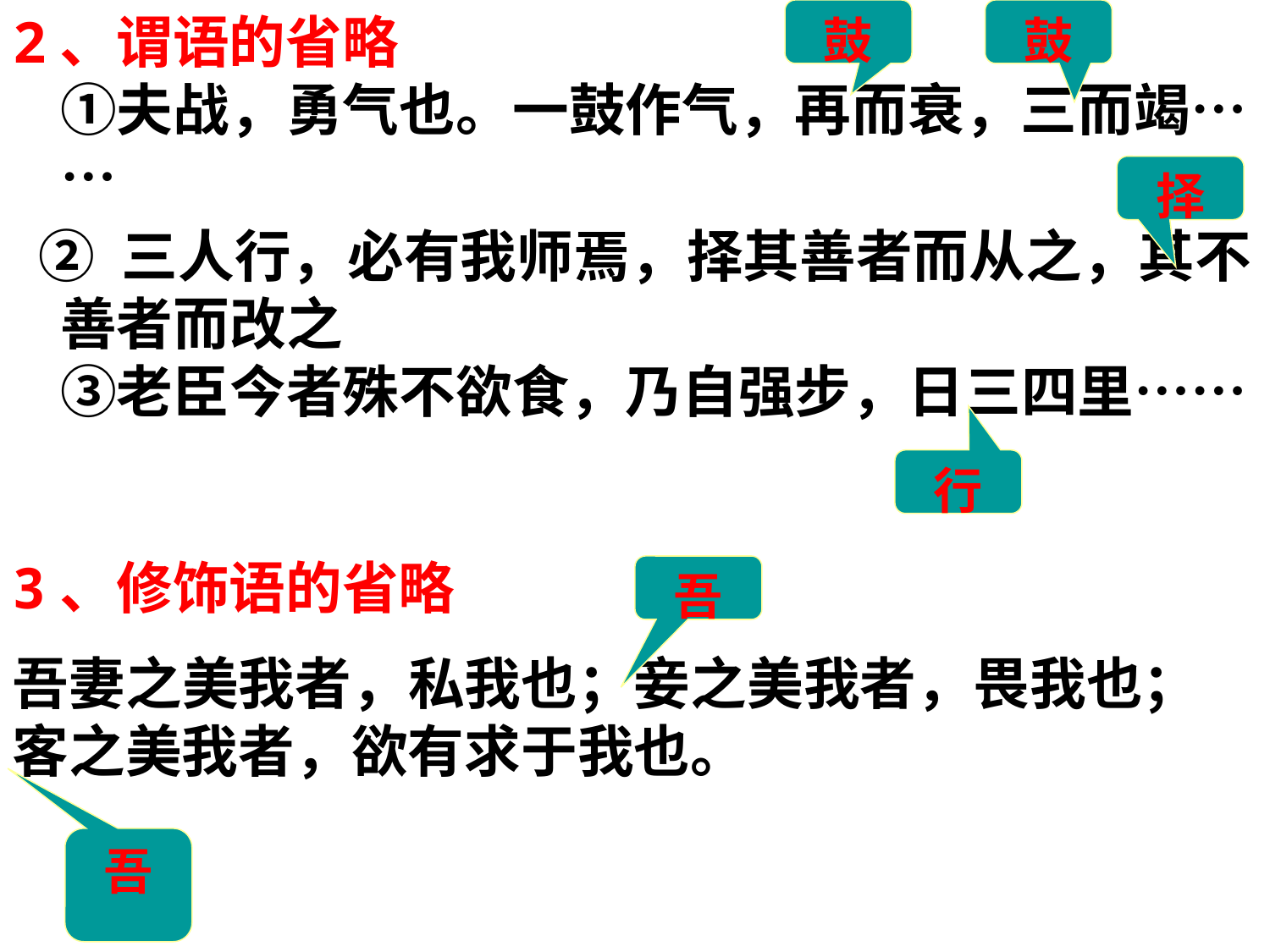

2、谓语的省略
①夫战，勇气也。一鼓作气，再而衰，三而竭……
  ② 三人行，必有我师焉，择其善者而从之，其不善者而改之
③老臣今者殊不欲食，乃自强步，日三四里……
鼓
鼓
择
行
3、修饰语的省略
吾妻之美我者，私我也；妾之美我者，畏我也；客之美我者，欲有求于我也。
吾
吾